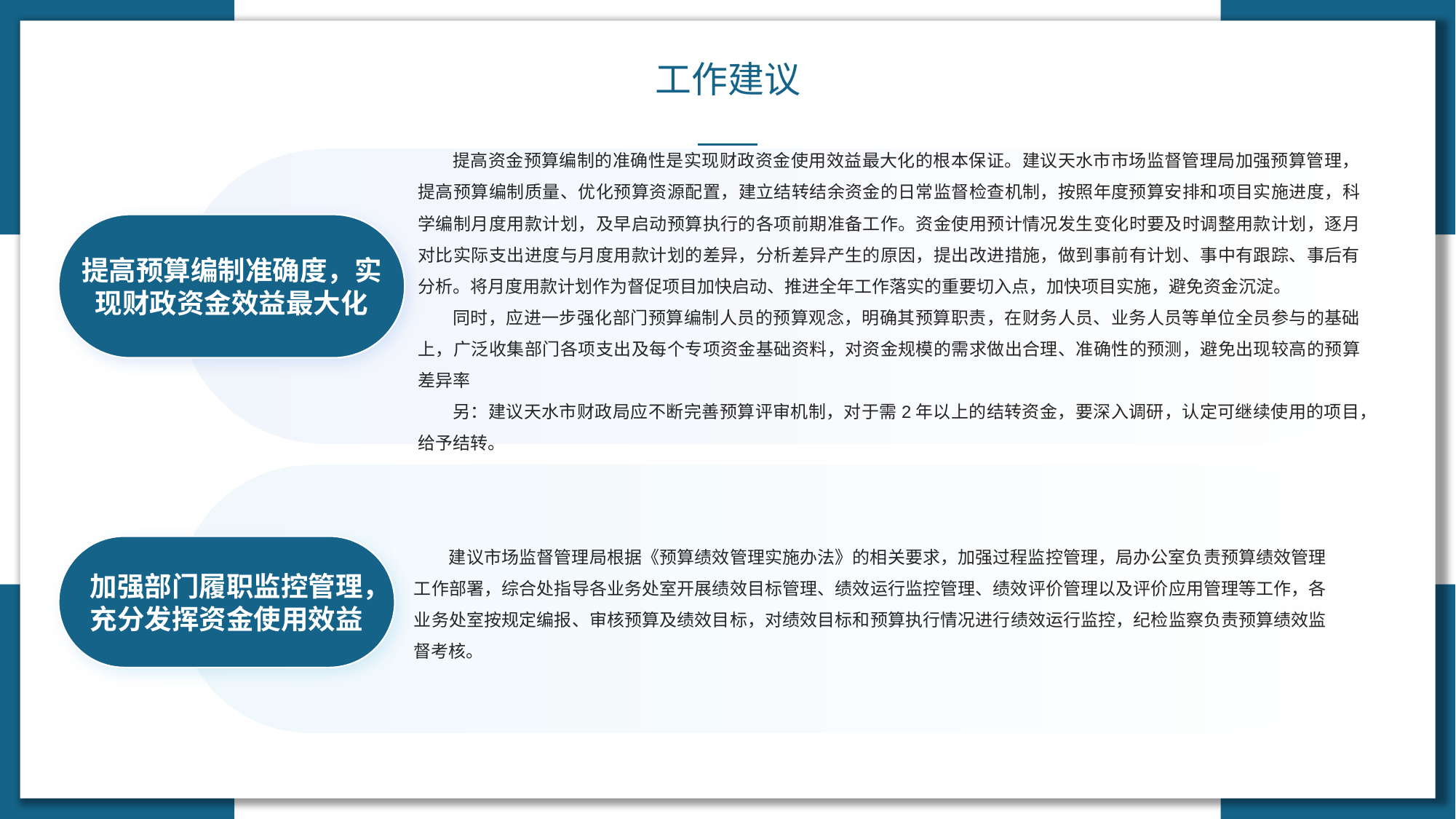

工作建议
提高资金预算编制的准确性是实现财政资金使用效益最大化的根本保证。建议天水市市场监督管理局加强预算管理，提高预算编制质量、优化预算资源配置，建立结转结余资金的日常监督检查机制，按照年度预算安排和项目实施进度，科学编制月度用款计划，及早启动预算执行的各项前期准备工作。资金使用预计情况发生变化时要及时调整用款计划，逐月对比实际支出进度与月度用款计划的差异，分析差异产生的原因，提出改进措施，做到事前有计划、事中有跟踪、事后有分析。将月度用款计划作为督促项目加快启动、推进全年工作落实的重要切入点，加快项目实施，避免资金沉淀。
同时，应进一步强化部门预算编制人员的预算观念，明确其预算职责，在财务人员、业务人员等单位全员参与的基础上，广泛收集部门各项支出及每个专项资金基础资料，对资金规模的需求做出合理、准确性的预测，避免出现较高的预算差异率
另：建议天水市财政局应不断完善预算评审机制，对于需2年以上的结转资金，要深入调研，认定可继续使用的项目，给予结转。
提高预算编制准确度，实现财政资金效益最大化
建议市场监督管理局根据《预算绩效管理实施办法》的相关要求，加强过程监控管理，局办公室负责预算绩效管理工作部署，综合处指导各业务处室开展绩效目标管理、绩效运行监控管理、绩效评价管理以及评价应用管理等工作，各业务处室按规定编报、审核预算及绩效目标，对绩效目标和预算执行情况进行绩效运行监控，纪检监察负责预算绩效监督考核。
加强部门履职监控管理，充分发挥资金使用效益